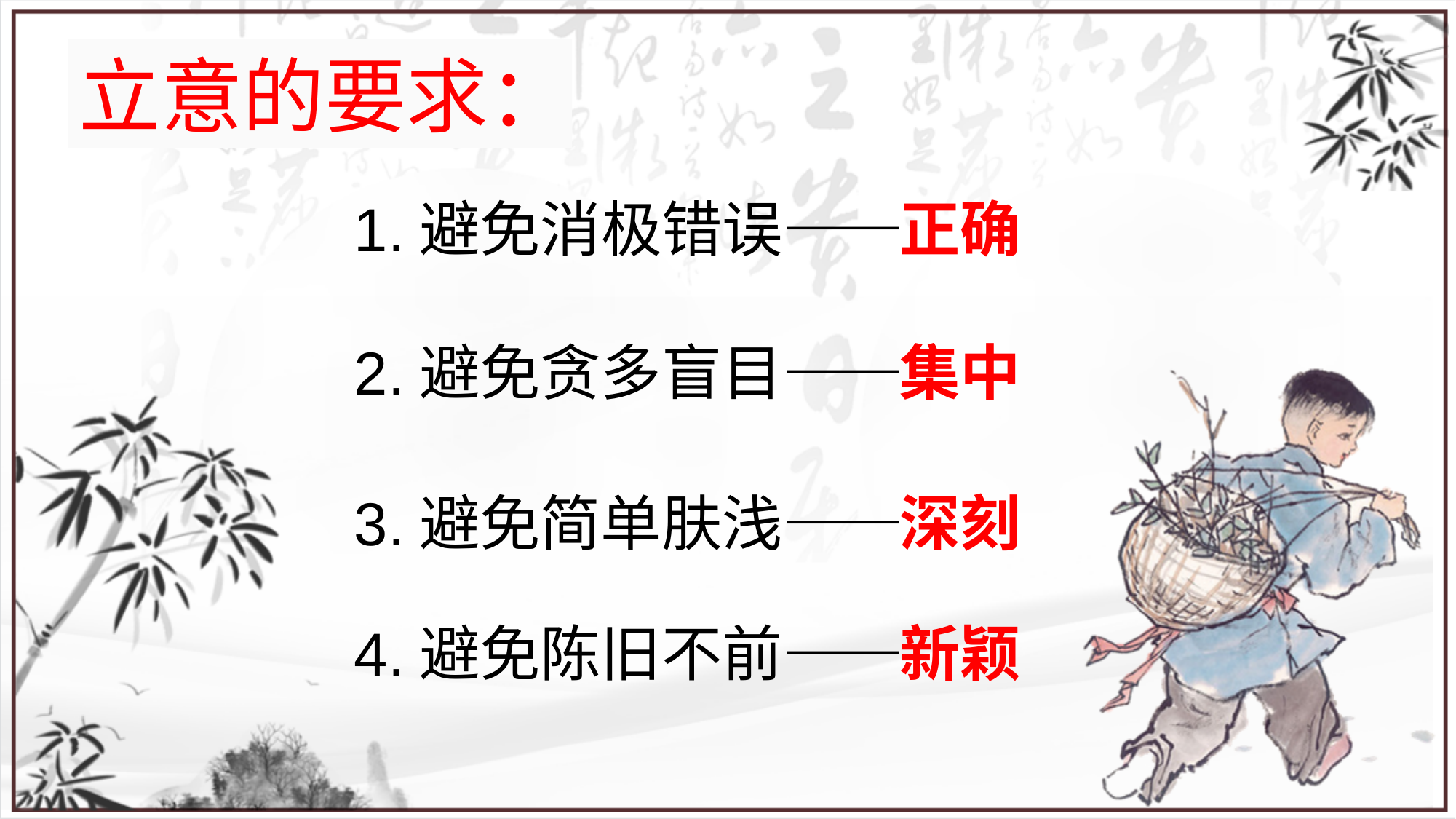

立意的要求：
1.避免消极错误——
正确
2.避免贪多盲目——
集中
3.避免简单肤浅——
深刻
4.避免陈旧不前——
新颖